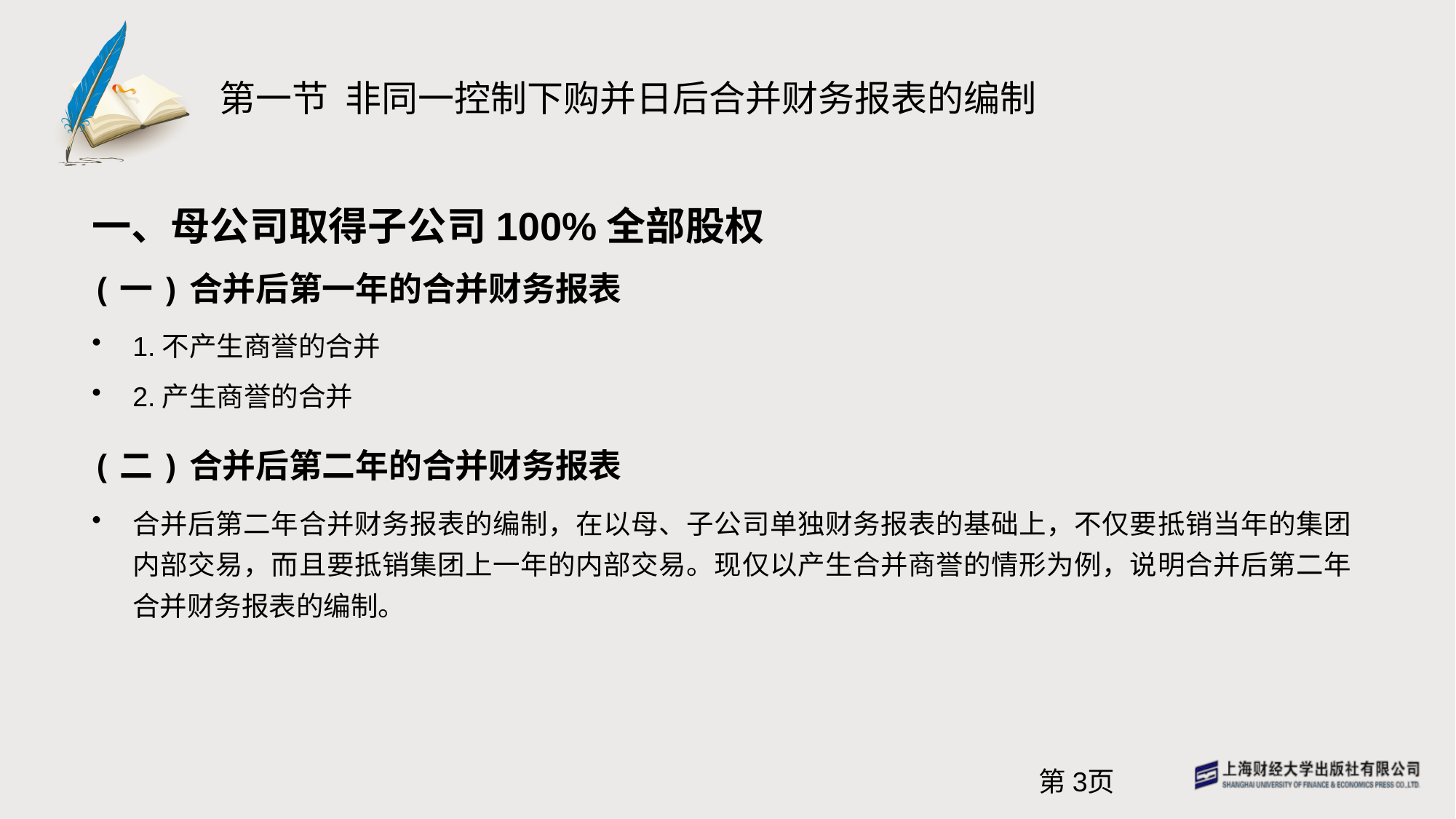

# 第一节  非同一控制下购并日后合并财务报表的编制
一、母公司取得子公司100%全部股权
(一)合并后第一年的合并财务报表
1.不产生商誉的合并
2.产生商誉的合并
(二)合并后第二年的合并财务报表
合并后第二年合并财务报表的编制，在以母、子公司单独财务报表的基础上，不仅要抵销当年的集团内部交易，而且要抵销集团上一年的内部交易。现仅以产生合并商誉的情形为例，说明合并后第二年合并财务报表的编制。

3